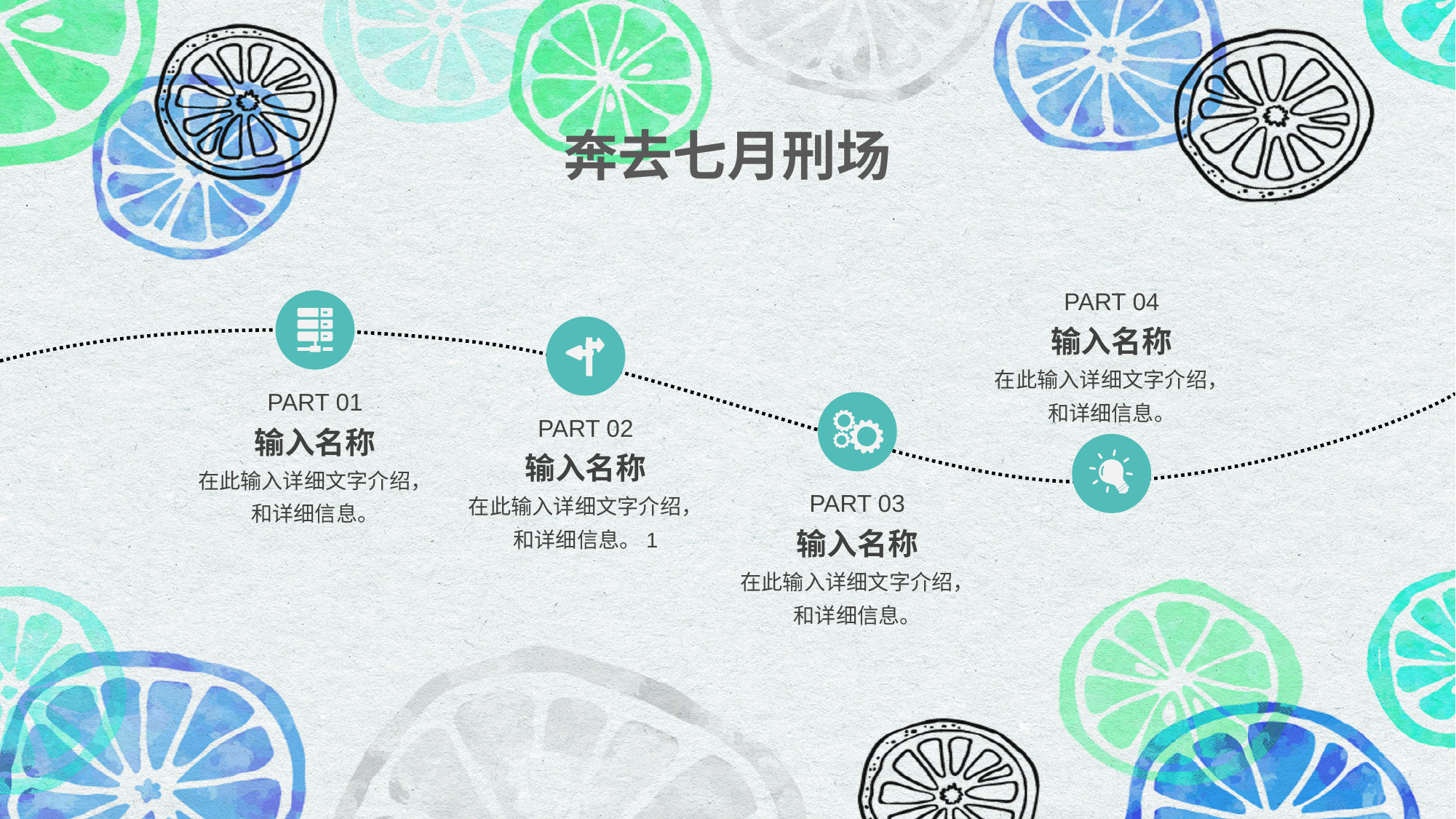

奔去七月刑场
PART 04
输入名称
在此输入详细文字介绍，
和详细信息。

PART 01
输入名称
在此输入详细文字介绍，
和详细信息。

PART 02
输入名称
在此输入详细文字介绍，
和详细信息。1

PART 03
输入名称
在此输入详细文字介绍，
和详细信息。